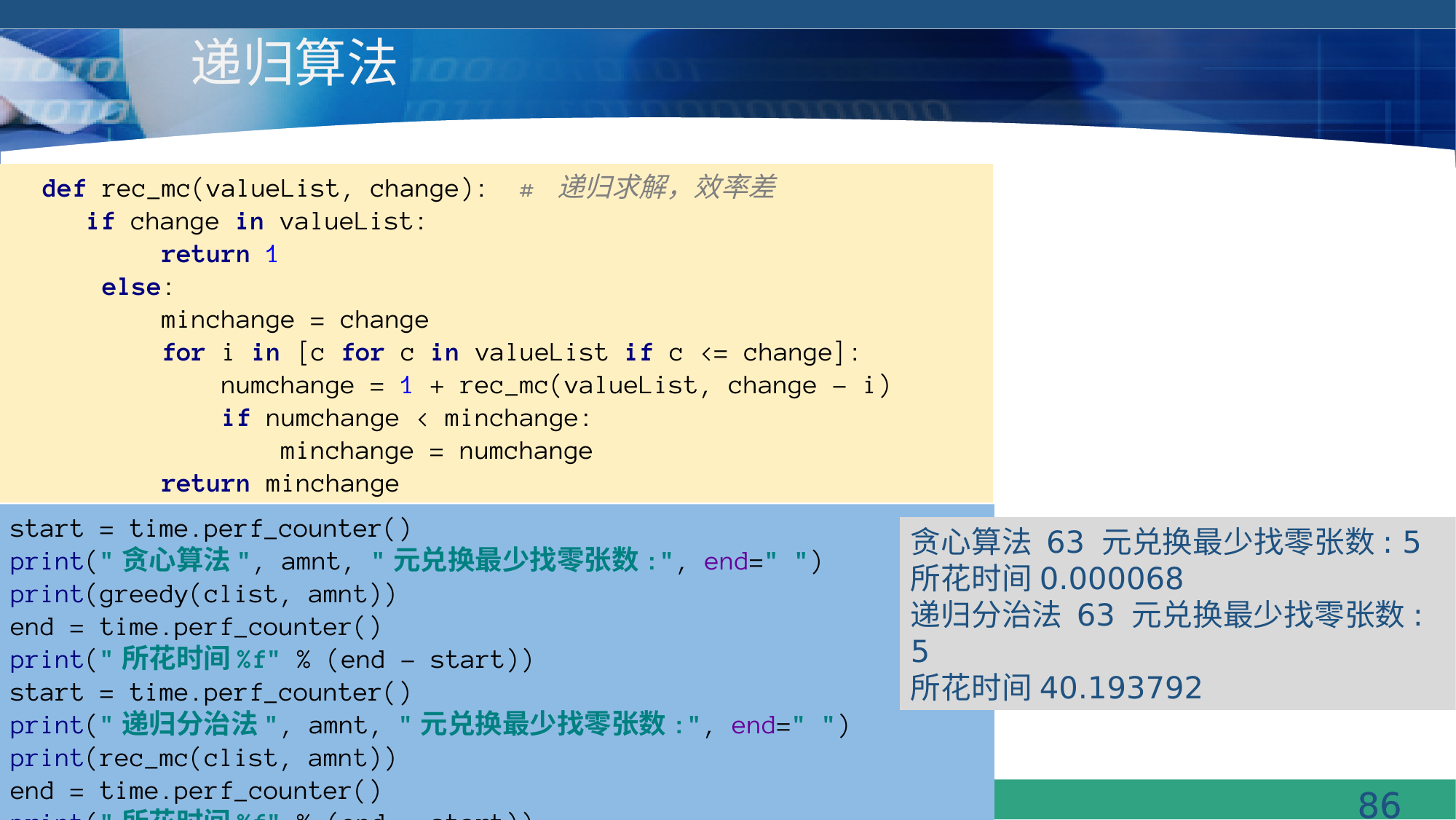

# 递归算法
def rec_mc(valueList, change):  # 递归求解，效率差
      if change in valueList:
        return 1
    else:
        minchange = change
        for i in [c for c in valueList if c <= change]:
            numchange = 1 + rec_mc(valueList, change - i)
            if numchange < minchange:
                minchange = numchange
        return minchange
start = time.perf_counter()
print("贪心算法", amnt, "元兑换最少找零张数:", end=" ")
print(greedy(clist, amnt))
end = time.perf_counter()
print("所花时间%f" % (end - start))
start = time.perf_counter()
print("递归分治法", amnt, "元兑换最少找零张数:", end=" ")
print(rec_mc(clist, amnt))
end = time.perf_counter()
print("所花时间%f" % (end - start))
贪心算法 63 元兑换最少找零张数: 5
所花时间0.000068
递归分治法 63 元兑换最少找零张数: 5
所花时间40.193792